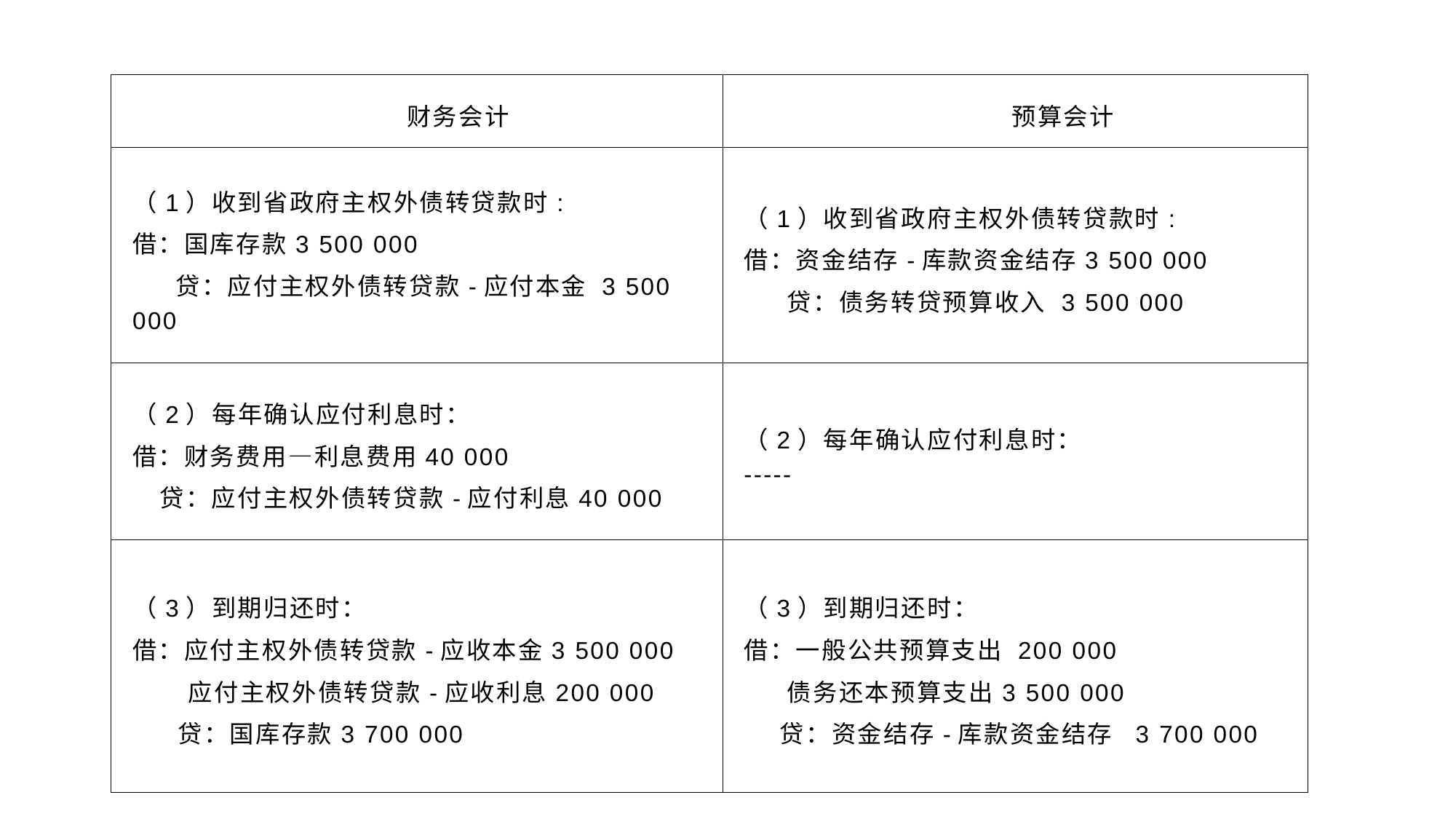

| 财务会计 | 预算会计 |
| --- | --- |
| （1）收到省政府主权外债转贷款时: 借：国库存款3 500 000 贷：应付主权外债转贷款-应付本金 3 500 000 | （1）收到省政府主权外债转贷款时: 借：资金结存-库款资金结存3 500 000 贷：债务转贷预算收入 3 500 000 |
| （2）每年确认应付利息时： 借：财务费用―利息费用40 000 贷：应付主权外债转贷款-应付利息40 000 | （2）每年确认应付利息时： ----- |
| （3）到期归还时： 借：应付主权外债转贷款-应收本金3 500 000 应付主权外债转贷款-应收利息200 000 贷：国库存款3 700 000 | （3）到期归还时： 借：一般公共预算支出 200 000 债务还本预算支出3 500 000 贷：资金结存-库款资金结存 3 700 000 |